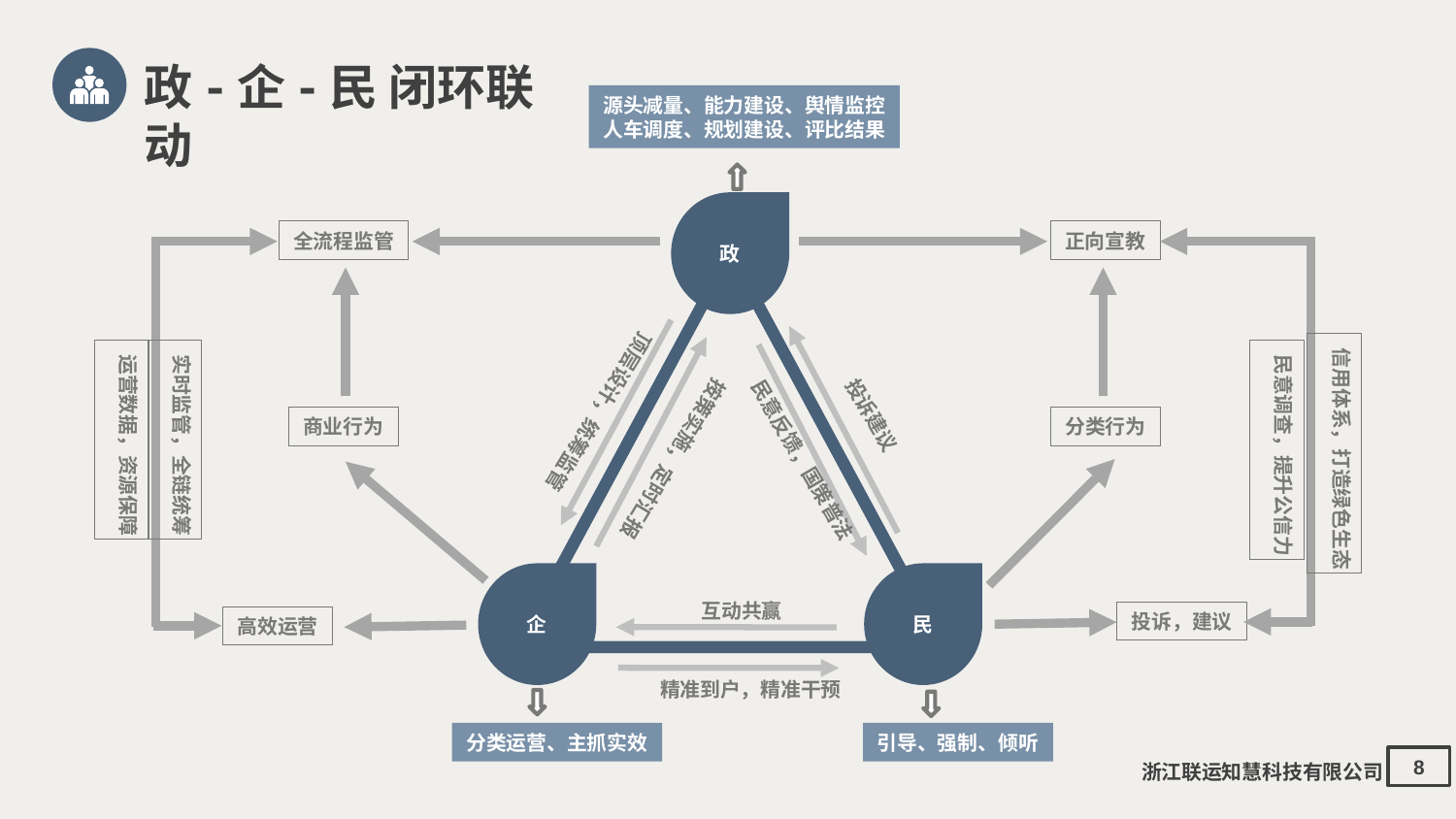

政-企-民 闭环联动
源头减量、能力建设、舆情监控
人车调度、规划建设、评比结果

政
全流程监管
正向宣教

顶层设计，统筹监管
信用体系，打造绿色生态
运营数据，资源保障
实时监管，全链统筹
民意调查，提升公信力
按策实施，定时汇报
民意反馈，国策普法
投诉建议
企
民
互动共赢
投诉，建议
高效运营
精准到户，精准干预

引导、强制、倾听
分类运营、主抓实效
商业行为
分类行为
浙江联运知慧科技有限公司
8